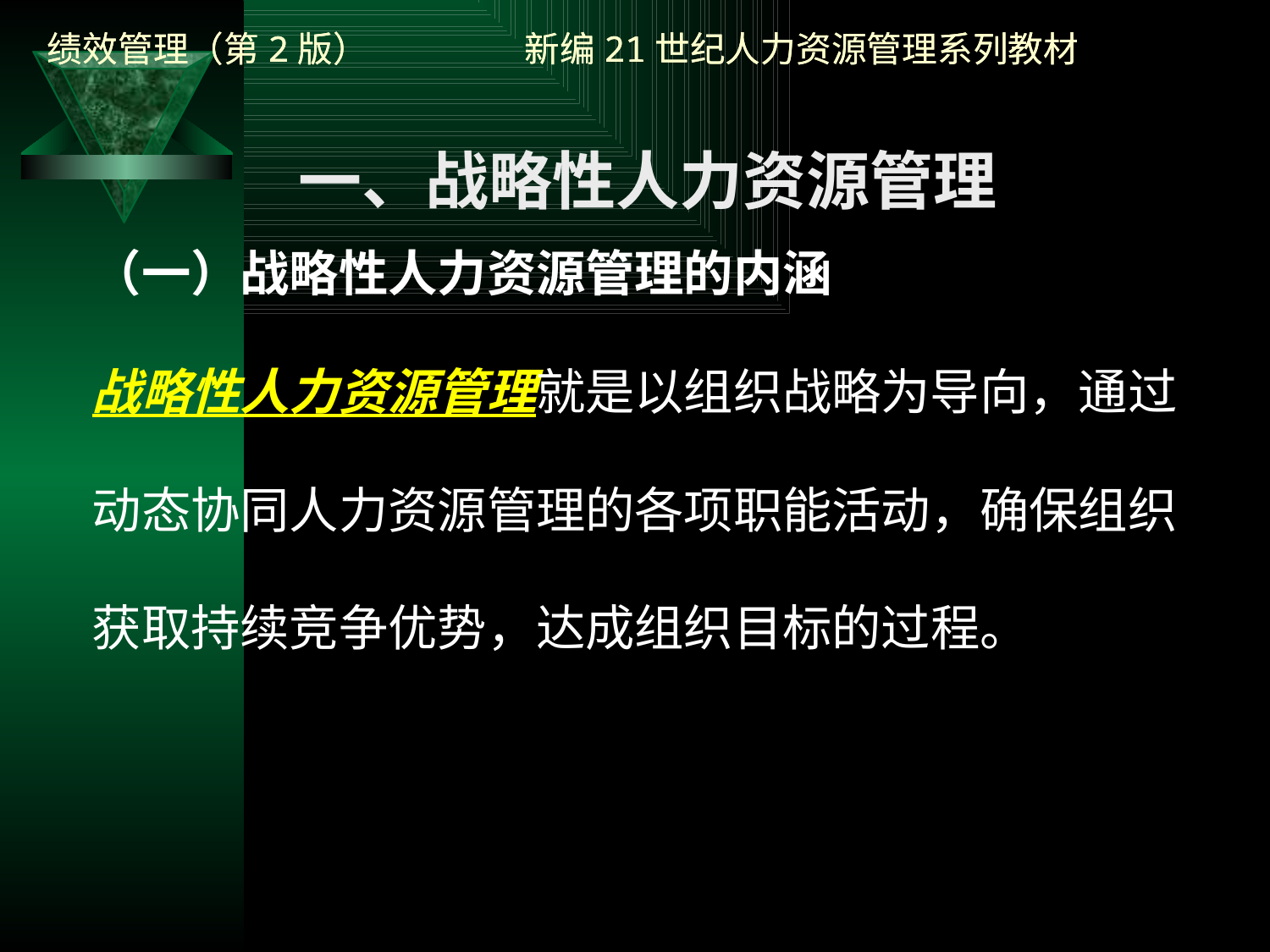

一、战略性人力资源管理
（一）战略性人力资源管理的内涵
战略性人力资源管理就是以组织战略为导向，通过动态协同人力资源管理的各项职能活动，确保组织获取持续竞争优势，达成组织目标的过程。